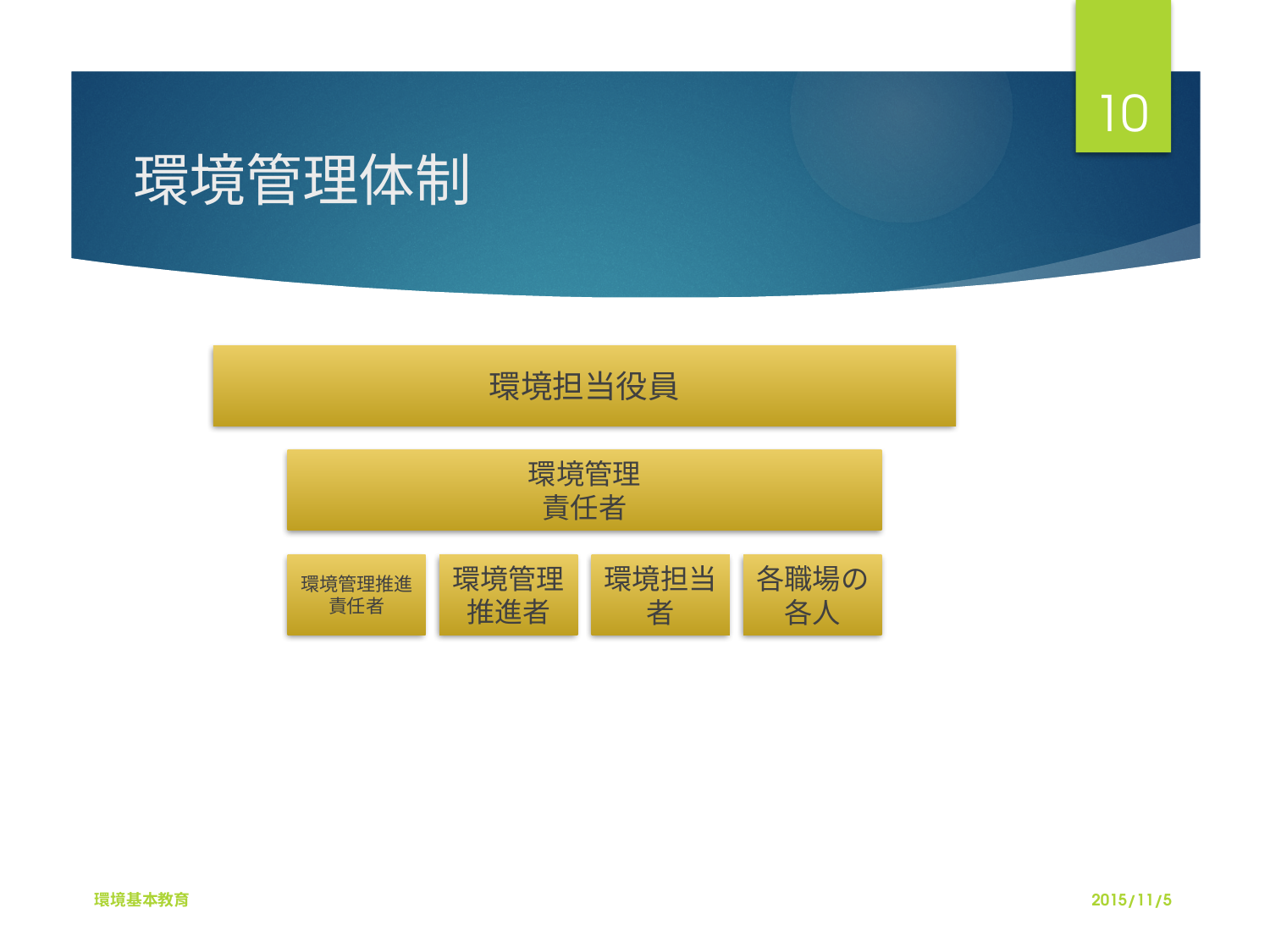

10
# 環境管理体制
環境管理
責任者
環境管理推進
責任者
環境管理
推進者
環境担当者
環境担当役員
各職場の各人
環境基本教育
2015/11/5